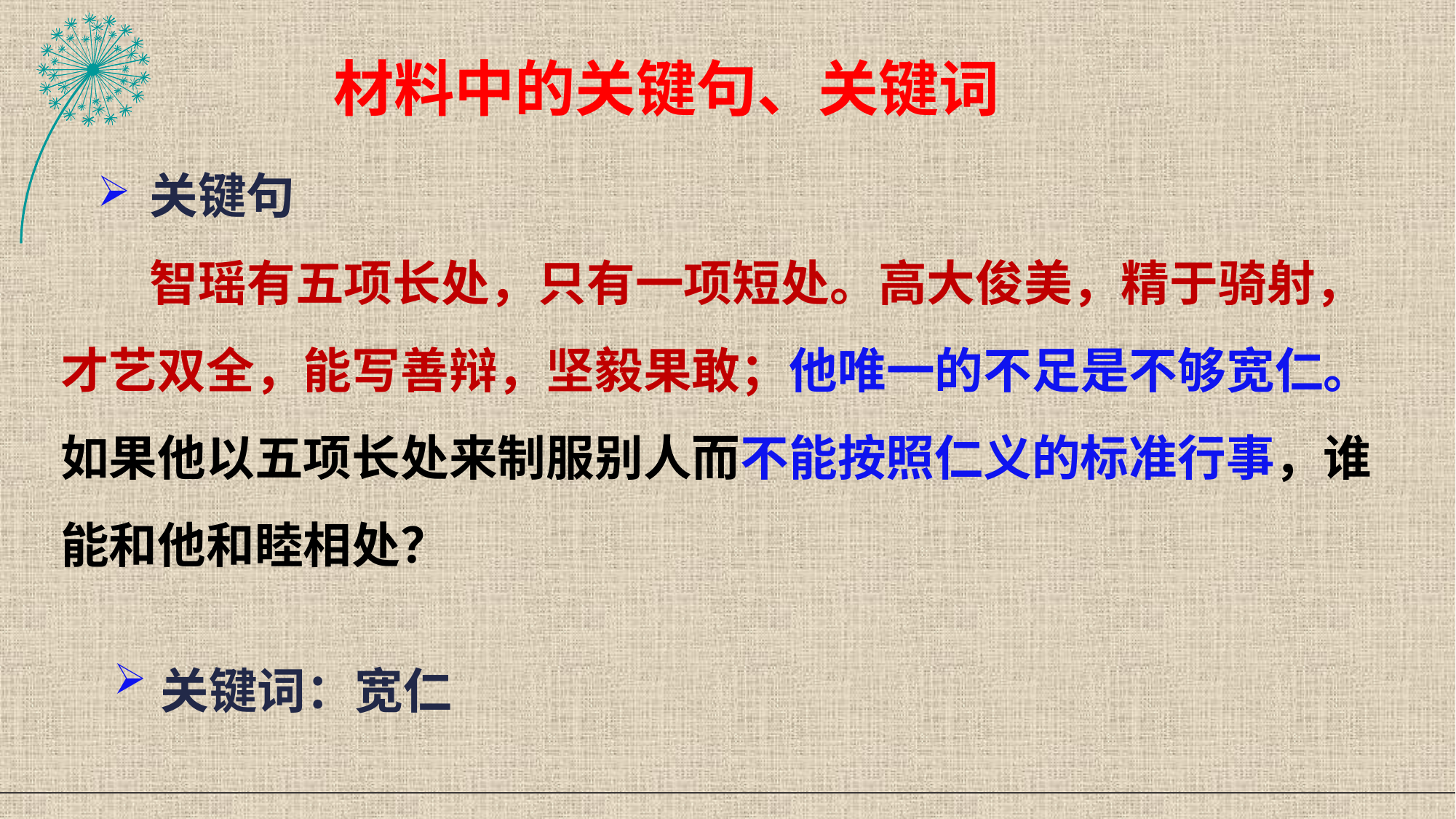

材料中的关键句、关键词
 关键句
 智瑶有五项长处，只有一项短处。高大俊美，精于骑射，才艺双全，能写善辩，坚毅果敢；他唯一的不足是不够宽仁。如果他以五项长处来制服别人而不能按照仁义的标准行事，谁能和他和睦相处？

  关键词：宽仁
#

46